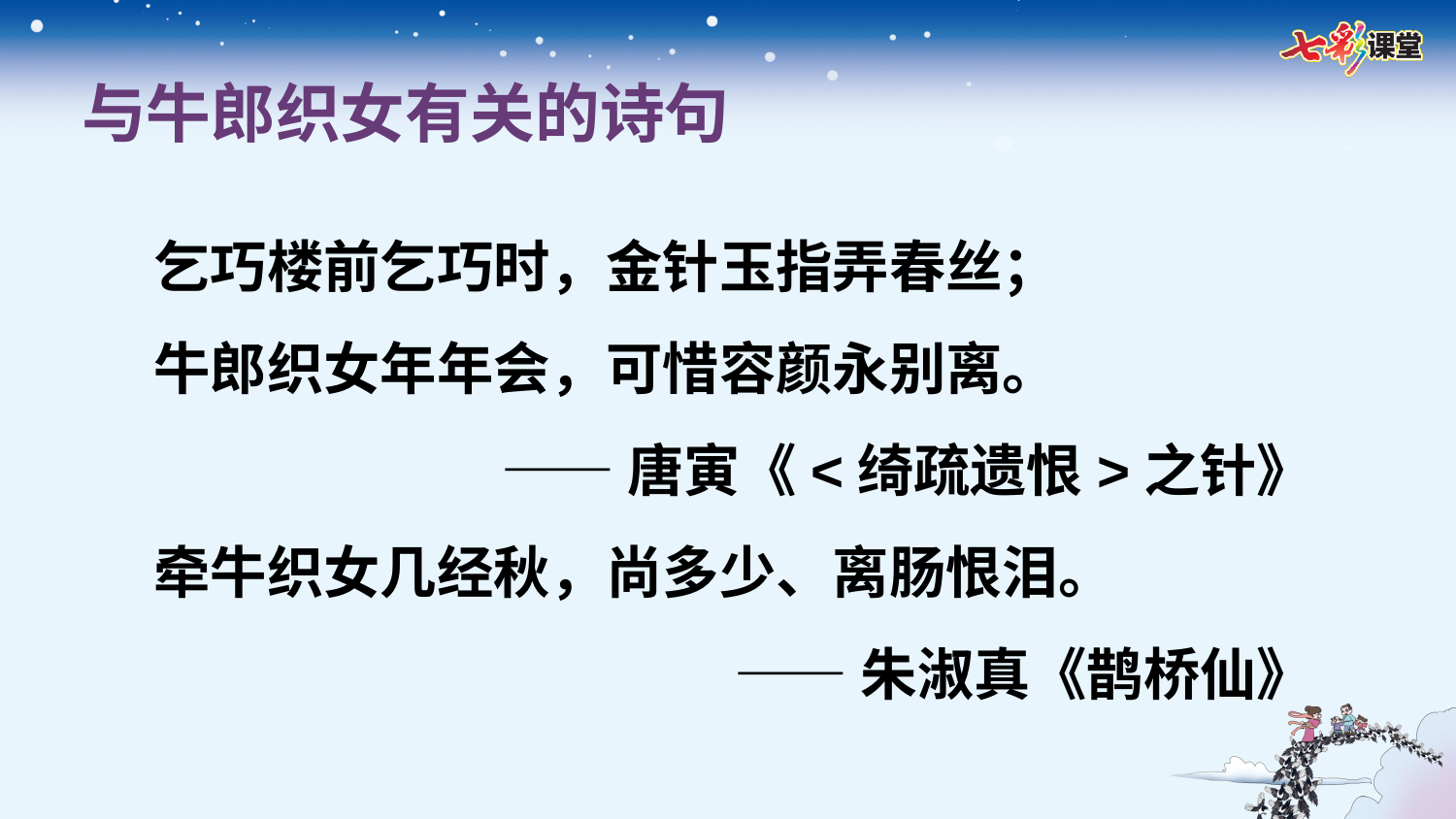

与牛郎织女有关的诗句
乞巧楼前乞巧时，金针玉指弄春丝；
牛郎织女年年会，可惜容颜永别离。
——唐寅《<绮疏遗恨>之针》
牵牛织女几经秋，尚多少、离肠恨泪。
——朱淑真《鹊桥仙》